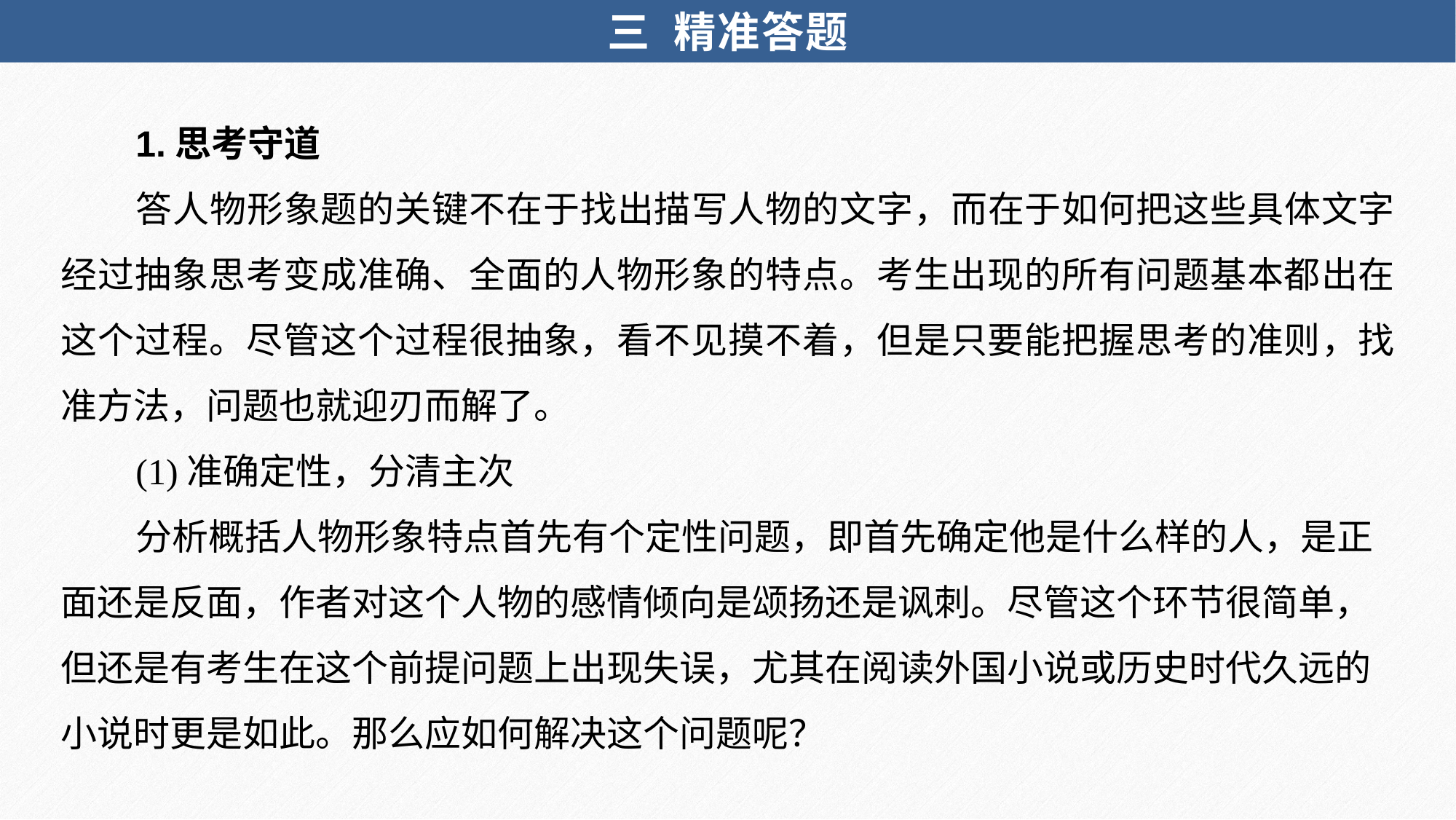

三  精准答题
1.思考守道
答人物形象题的关键不在于找出描写人物的文字，而在于如何把这些具体文字经过抽象思考变成准确、全面的人物形象的特点。考生出现的所有问题基本都出在这个过程。尽管这个过程很抽象，看不见摸不着，但是只要能把握思考的准则，找准方法，问题也就迎刃而解了。
(1)准确定性，分清主次
分析概括人物形象特点首先有个定性问题，即首先确定他是什么样的人，是正面还是反面，作者对这个人物的感情倾向是颂扬还是讽刺。尽管这个环节很简单，但还是有考生在这个前提问题上出现失误，尤其在阅读外国小说或历史时代久远的小说时更是如此。那么应如何解决这个问题呢？